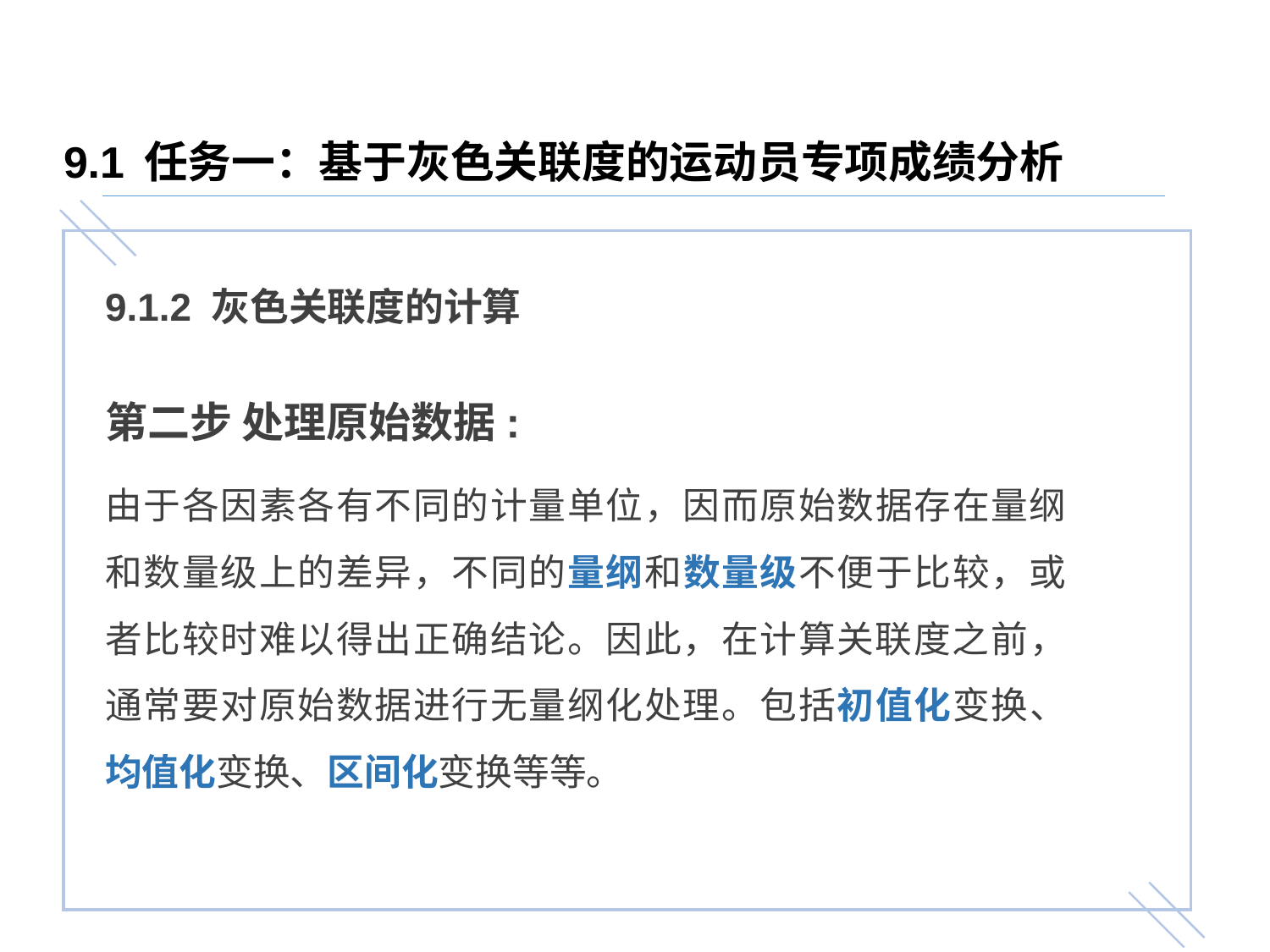

9.1 任务一：基于灰色关联度的运动员专项成绩分析

9.1.2 灰色关联度的计算

第二步 处理原始数据:
由于各因素各有不同的计量单位，因而原始数据存在量纲和数量级上的差异，不同的量纲和数量级不便于比较，或者比较时难以得出正确结论。因此，在计算关联度之前，通常要对原始数据进行无量纲化处理。包括初值化变换、均值化变换、区间化变换等等。